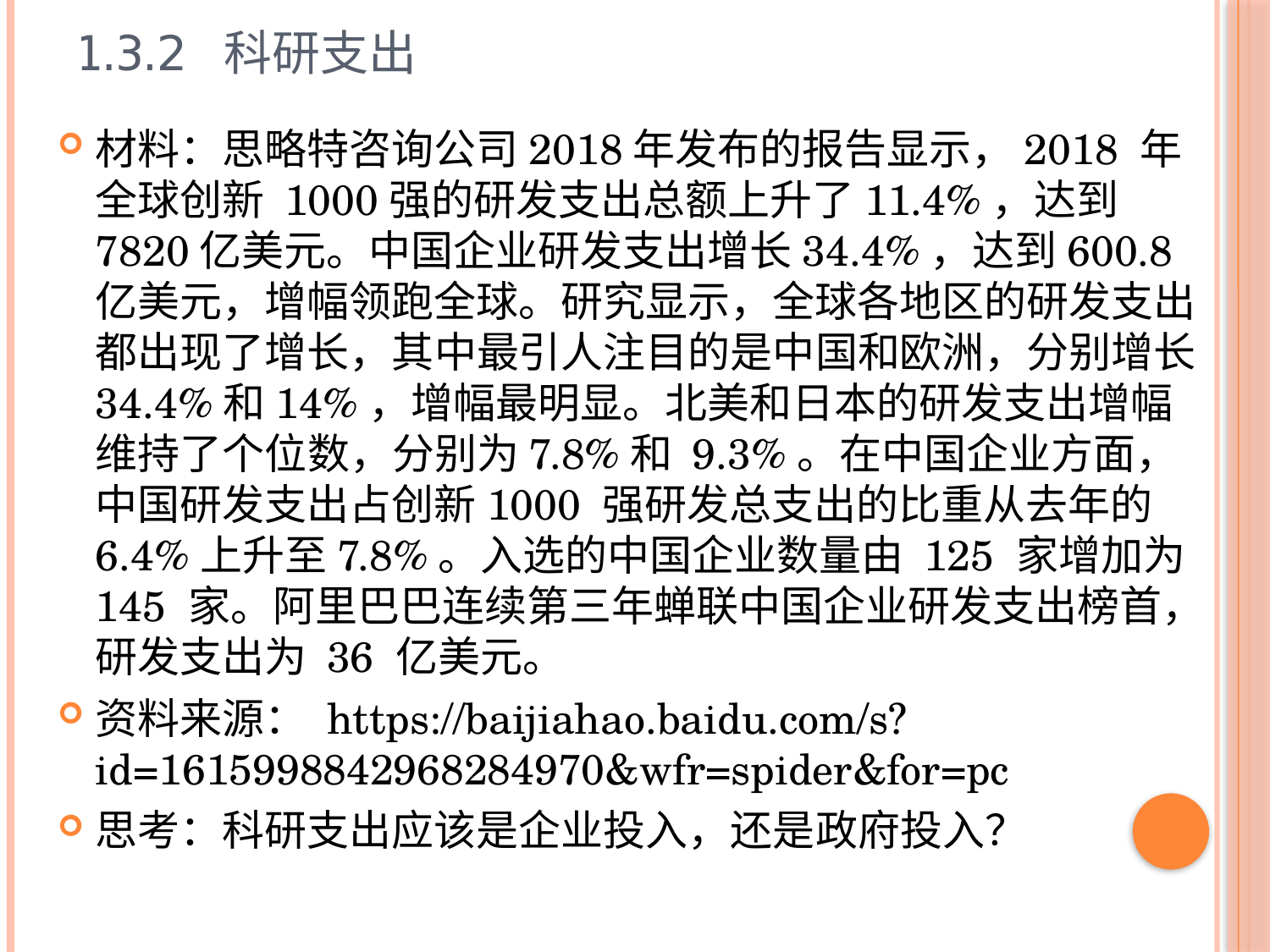

# 1.3.2  科研支出
材料：思略特咨询公司2018年发布的报告显示，2018 年全球创新 1000强的研发支出总额上升了11.4%，达到7820亿美元。中国企业研发支出增长34.4%，达到600.8 亿美元，增幅领跑全球。研究显示，全球各地区的研发支出都出现了增长，其中最引人注目的是中国和欧洲，分别增长 34.4%和14%，增幅最明显。北美和日本的研发支出增幅维持了个位数，分别为7.8%和 9.3%。在中国企业方面，中国研发支出占创新1000 强研发总支出的比重从去年的6.4%上升至7.8%。入选的中国企业数量由 125 家增加为145 家。阿里巴巴连续第三年蝉联中国企业研发支出榜首，研发支出为 36 亿美元。
资料来源： https://baijiahao.baidu.com/s?id=1615998842968284970&wfr=spider&for=pc
思考：科研支出应该是企业投入，还是政府投入？